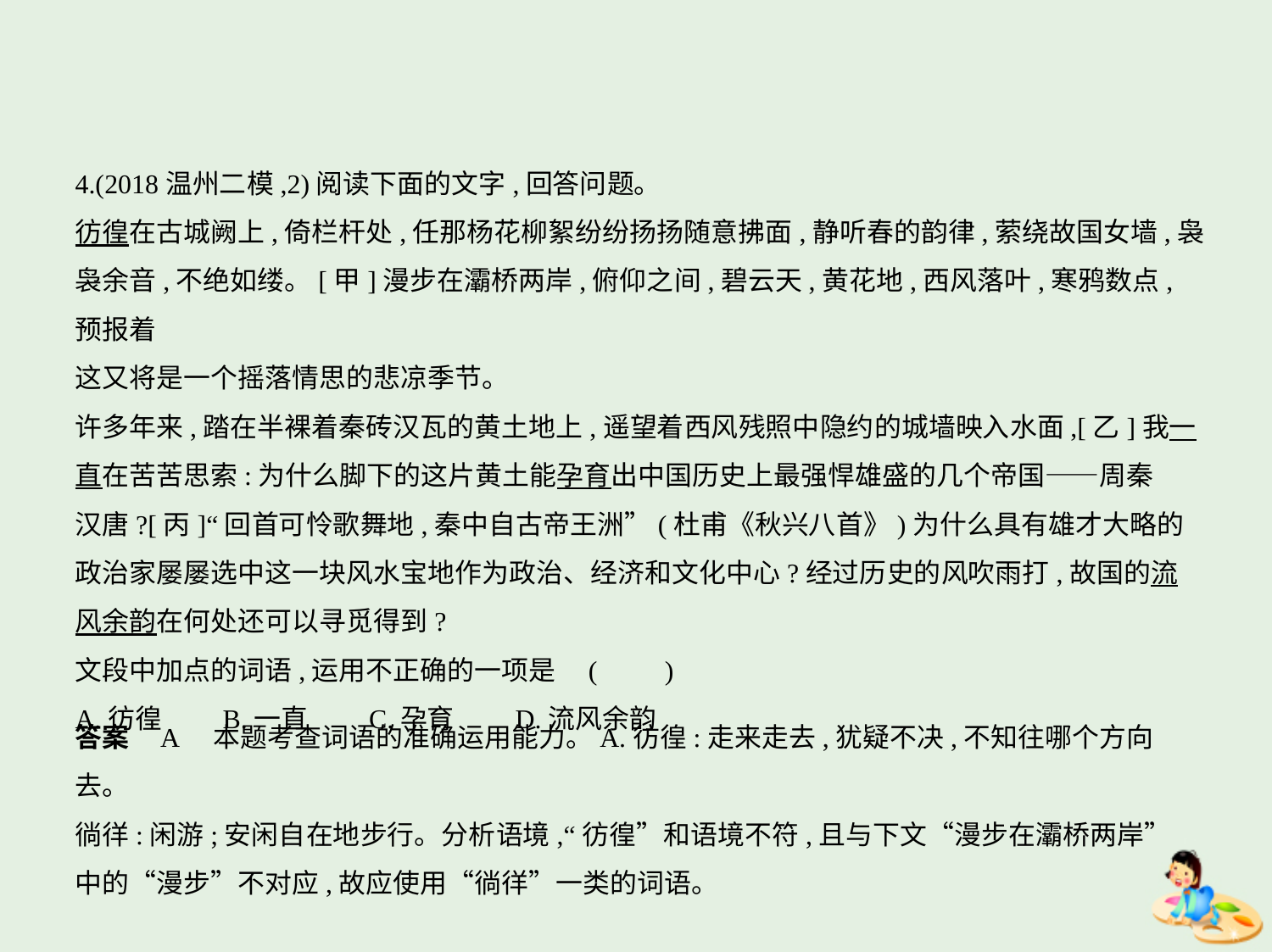

4.(2018温州二模,2)阅读下面的文字,回答问题。
彷徨在古城阙上,倚栏杆处,任那杨花柳絮纷纷扬扬随意拂面,静听春的韵律,萦绕故国女墙,袅
袅余音,不绝如缕。[甲]漫步在灞桥两岸,俯仰之间,碧云天,黄花地,西风落叶,寒鸦数点,预报着
这又将是一个摇落情思的悲凉季节。
许多年来,踏在半裸着秦砖汉瓦的黄土地上,遥望着西风残照中隐约的城墙映入水面,[乙]我一
直在苦苦思索:为什么脚下的这片黄土能孕育出中国历史上最强悍雄盛的几个帝国——周秦
汉唐?[丙]“回首可怜歌舞地,秦中自古帝王洲”(杜甫《秋兴八首》)为什么具有雄才大略的
政治家屡屡选中这一块风水宝地作为政治、经济和文化中心?经过历史的风吹雨打,故国的流
风余韵在何处还可以寻觅得到?
文段中加点的词语,运用不正确的一项是 (　　)
A.彷徨　　B.一直　　C.孕育　　D.流风余韵
答案    A　本题考查词语的准确运用能力。A.彷徨:走来走去,犹疑不决,不知往哪个方向去。
徜徉:闲游;安闲自在地步行。分析语境,“彷徨”和语境不符,且与下文“漫步在灞桥两岸”
中的“漫步”不对应,故应使用“徜徉”一类的词语。